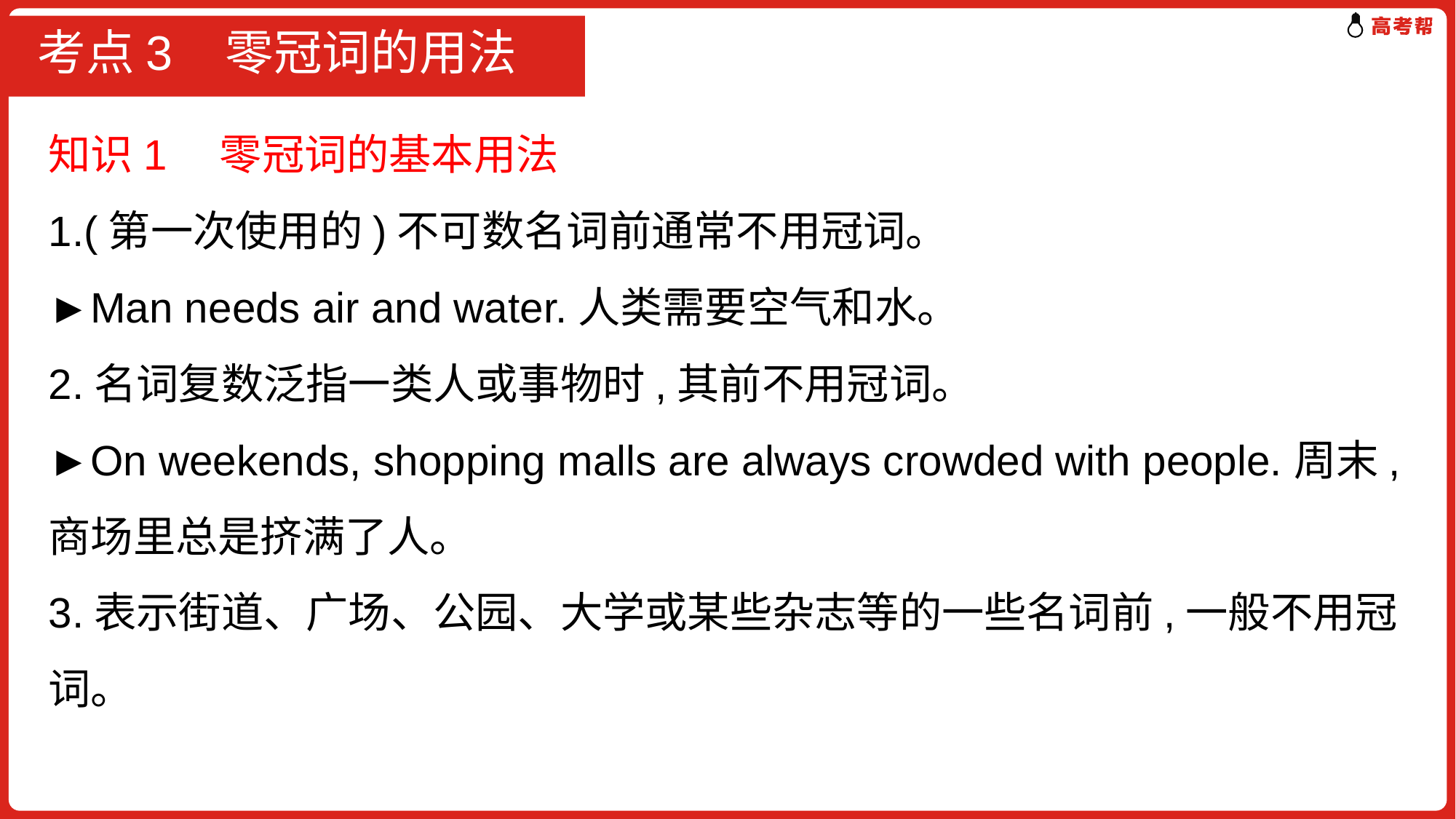

# 考点3   零冠词的用法
知识1　零冠词的基本用法
1.(第一次使用的)不可数名词前通常不用冠词。
►Man needs air and water.人类需要空气和水。
2.名词复数泛指一类人或事物时,其前不用冠词。
►On weekends, shopping malls are always crowded with people.周末,商场里总是挤满了人。
3.表示街道、广场、公园、大学或某些杂志等的一些名词前,一般不用冠词。